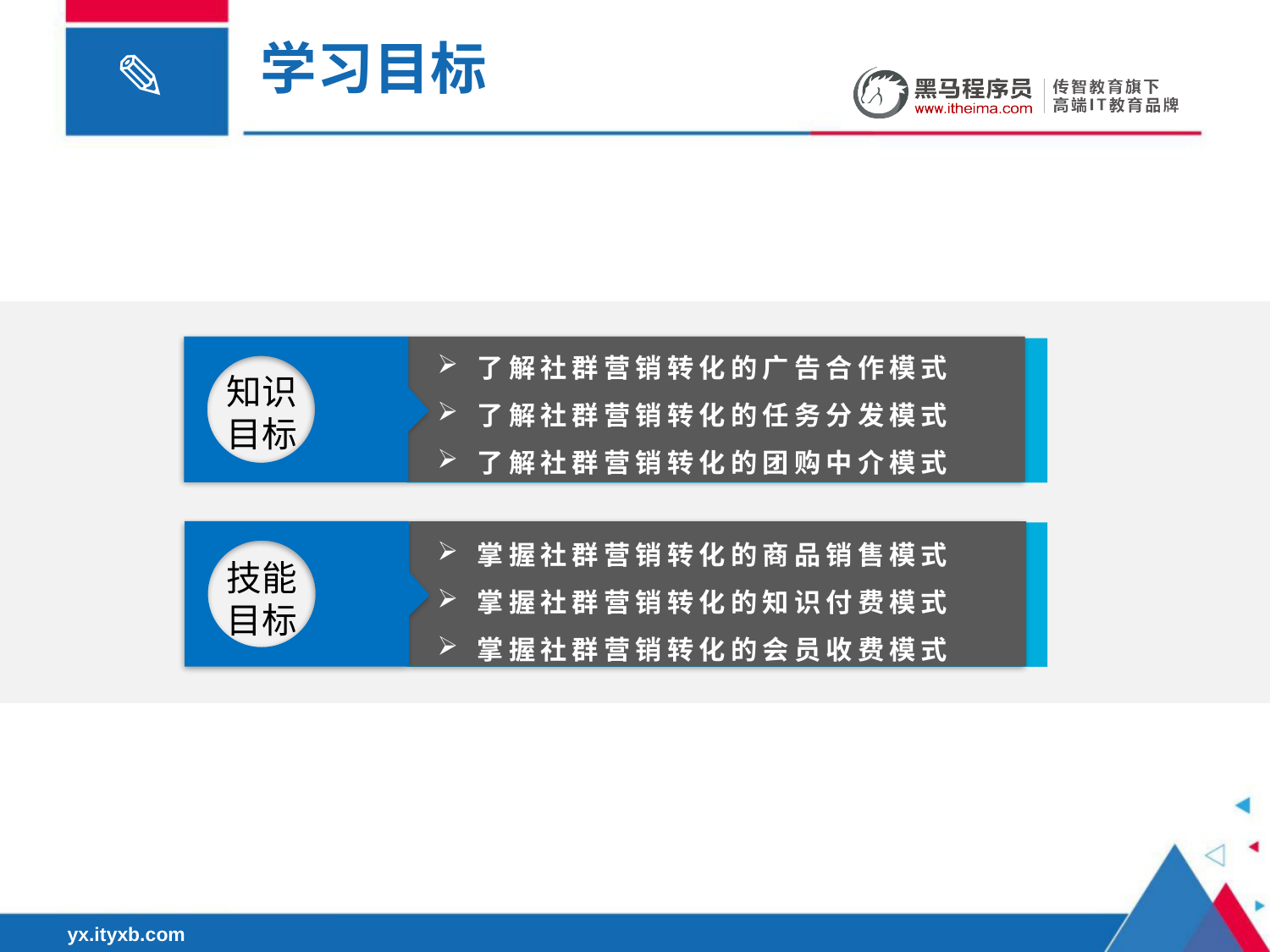

学习目标

了解社群营销转化的广告合作模式
了解社群营销转化的任务分发模式
了解社群营销转化的团购中介模式

知识目标

掌握社群营销转化的商品销售模式
掌握社群营销转化的知识付费模式
掌握社群营销转化的会员收费模式

技能目标